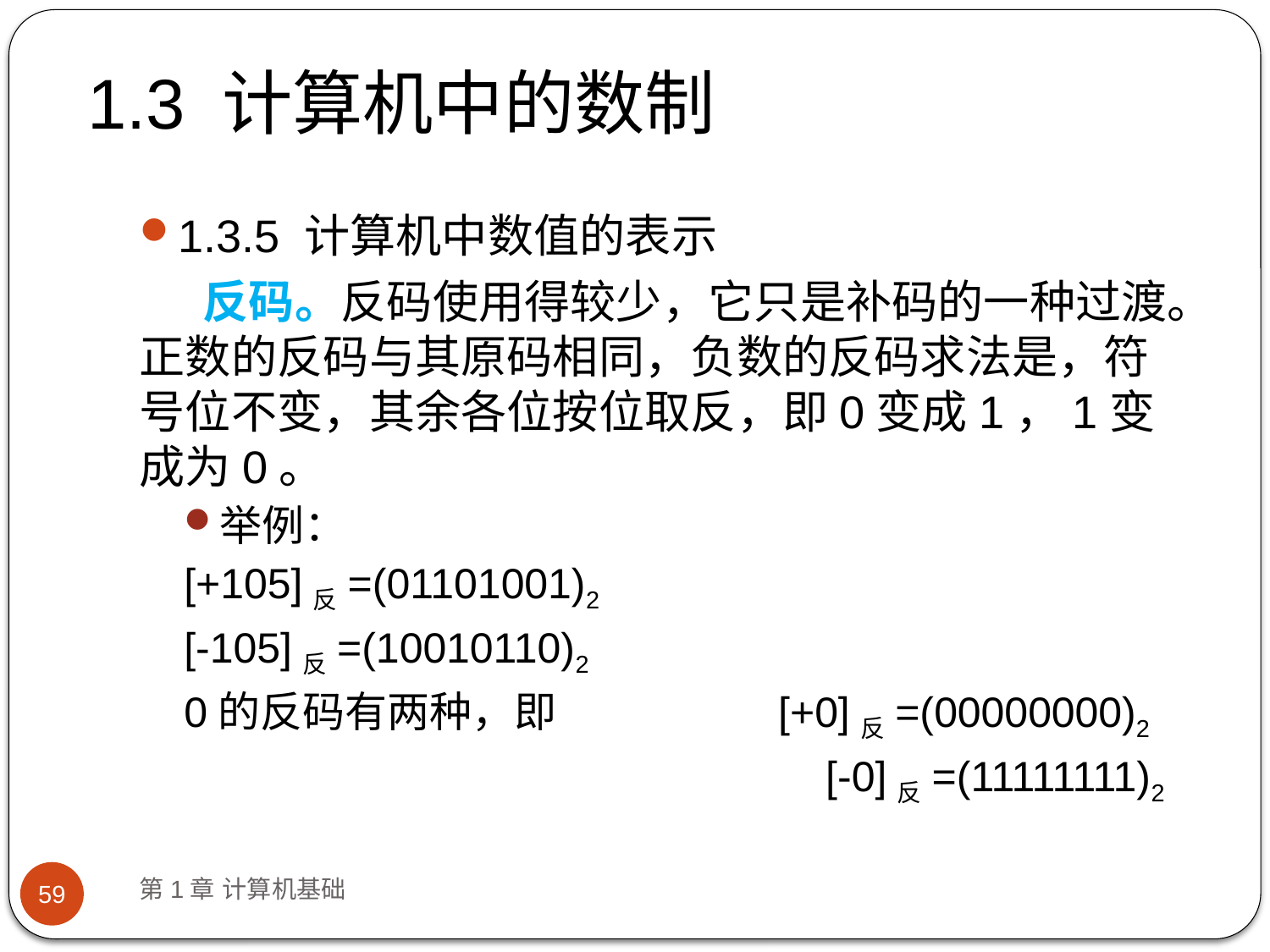

# 1.3 计算机中的数制
1.3.5 计算机中数值的表示
反码。反码使用得较少，它只是补码的一种过渡。正数的反码与其原码相同，负数的反码求法是，符号位不变，其余各位按位取反，即0变成1，1变成为0。
举例：
[+105]反=(01101001)2
[-105]反=(10010110)2
0的反码有两种，即 	        [+0]反=(00000000)2
            		                      [-0]反=(11111111)2

第1章 计算机基础
59